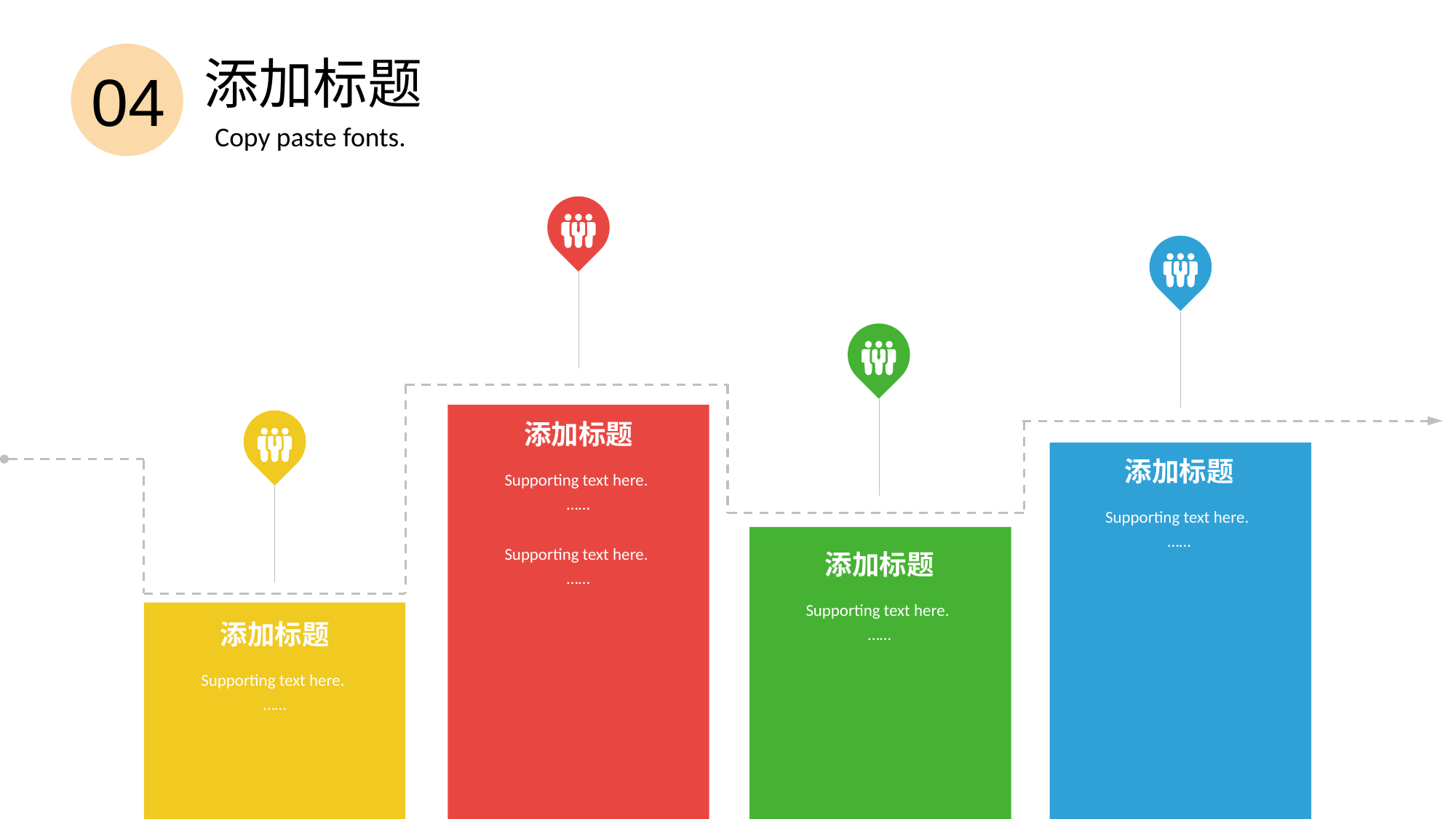

添加标题
04
Copy paste fonts.

添加标题

添加标题
Supporting text here.
……
Supporting text here.
……

Supporting text here.
……
添加标题
Supporting text here.
……

添加标题
Supporting text here.
……